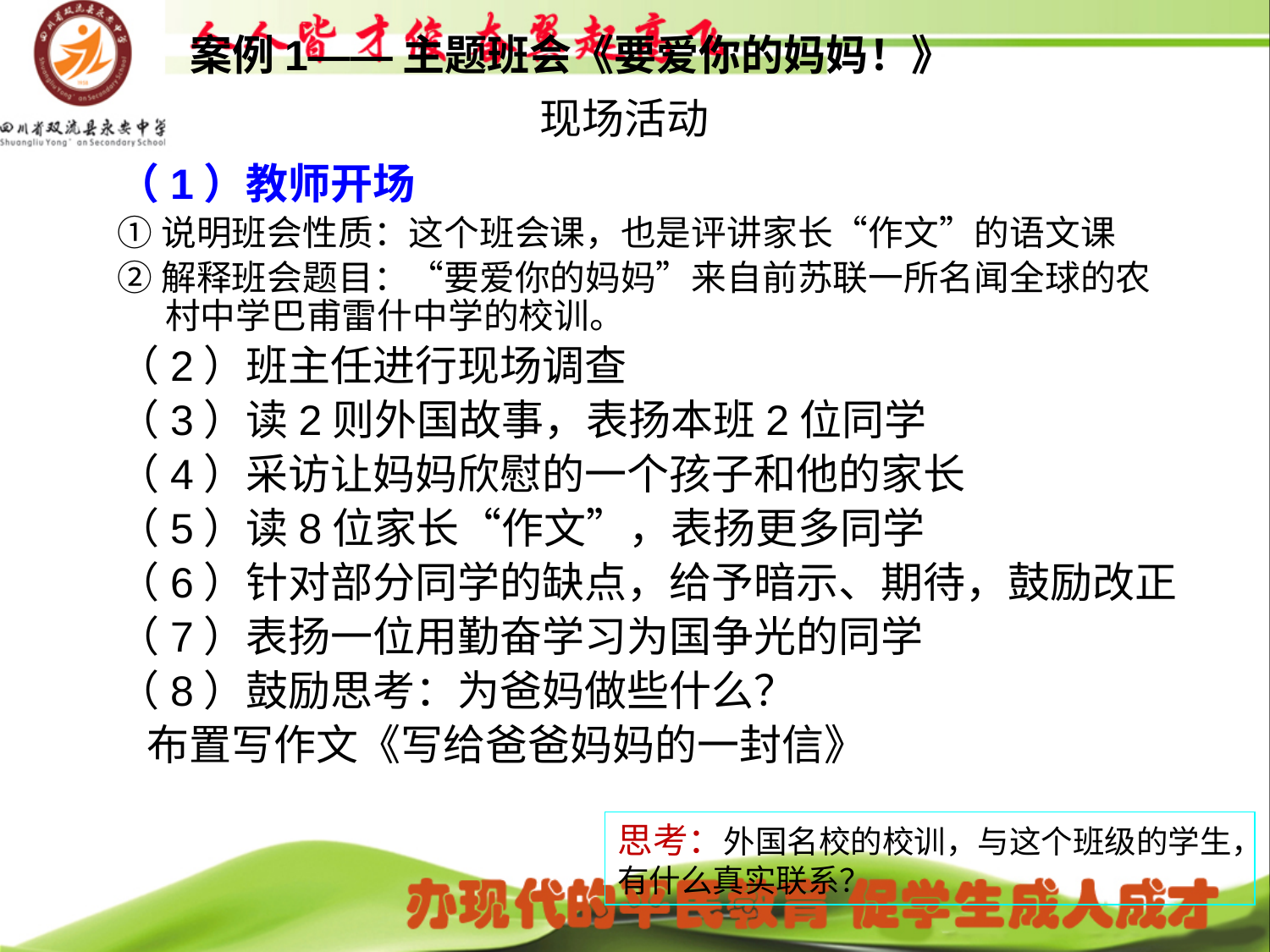

# 案例1——主题班会《要爱你的妈妈！》 现场活动
（1）教师开场
①说明班会性质：这个班会课，也是评讲家长“作文”的语文课
②解释班会题目：“要爱你的妈妈”来自前苏联一所名闻全球的农村中学巴甫雷什中学的校训。
（2）班主任进行现场调查
（3）读2则外国故事，表扬本班2位同学
（4）采访让妈妈欣慰的一个孩子和他的家长
（5）读8位家长“作文”，表扬更多同学
（6）针对部分同学的缺点，给予暗示、期待，鼓励改正
（7）表扬一位用勤奋学习为国争光的同学
（8）鼓励思考：为爸妈做些什么？
  布置写作文《写给爸爸妈妈的一封信》
思考：外国名校的校训，与这个班级的学生，有什么真实联系？